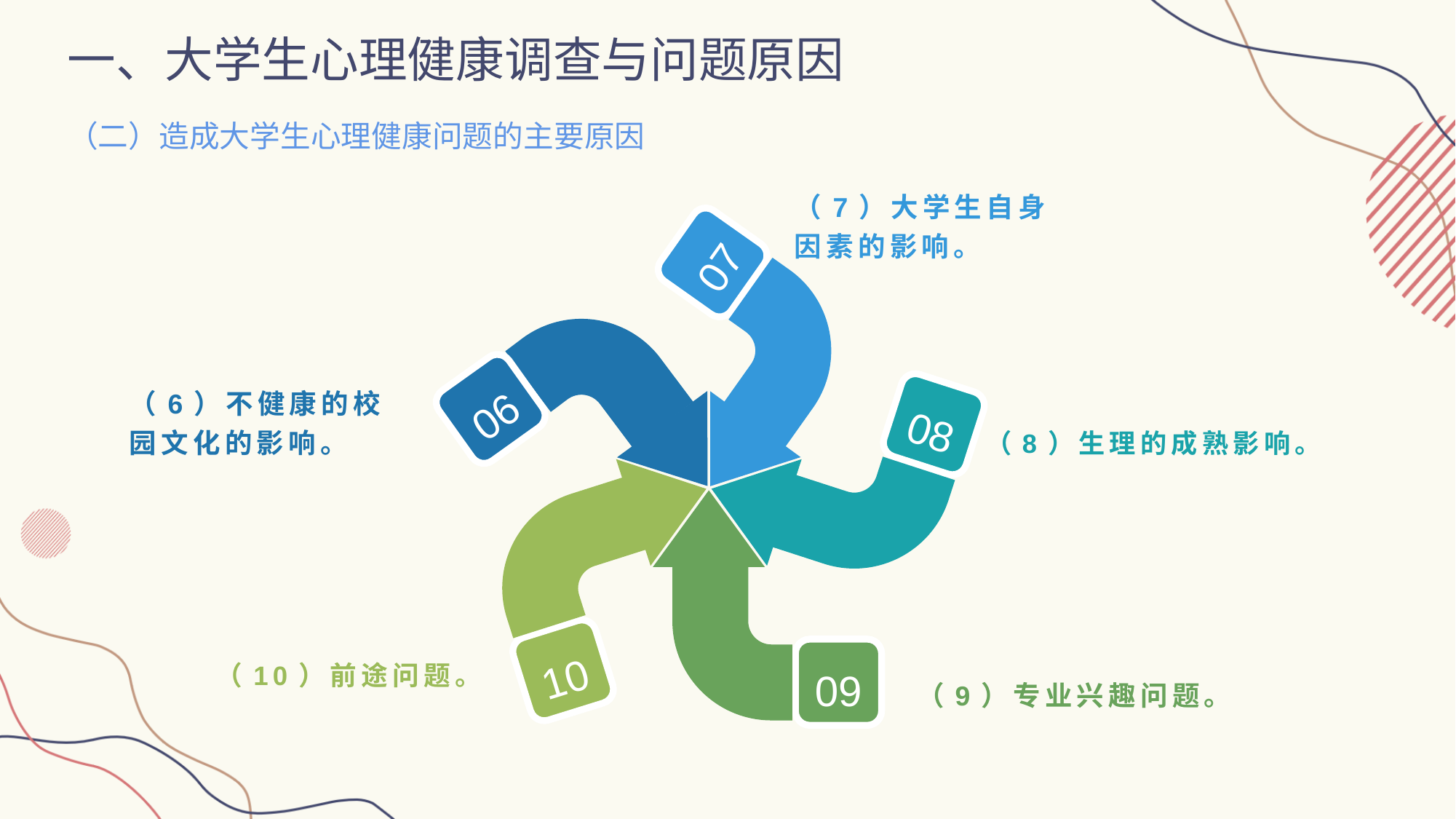

一、大学生心理健康调查与问题原因
（二）造成大学生心理健康问题的主要原因
（7）大学生自身因素的影响。
07

06
（6）不健康的校园文化的影响。
08
（8）生理的成熟影响。

10
09
（10）前途问题。
（9）专业兴趣问题。